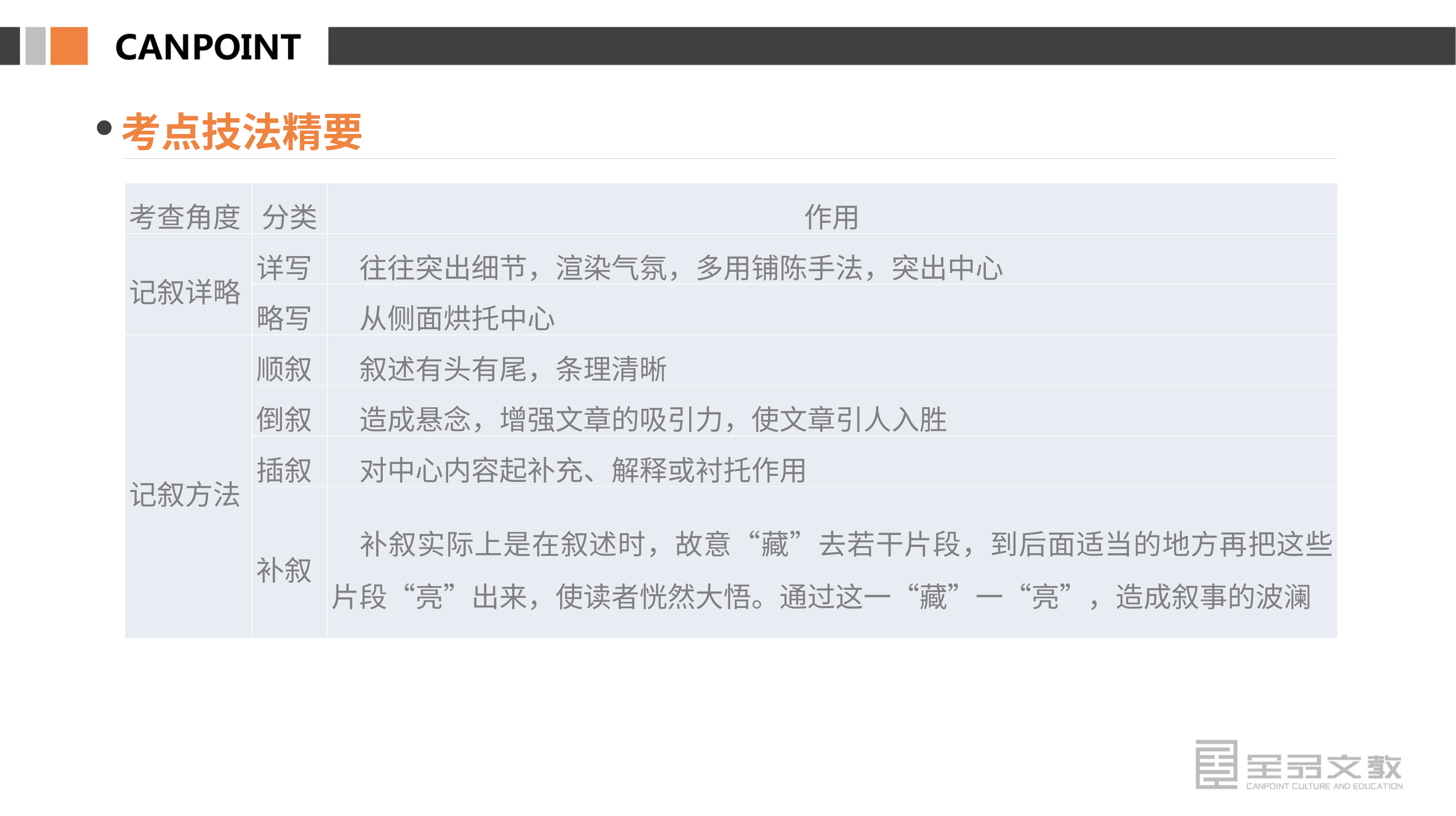

考点技法精要

| 考查角度 | 分类 | 作用 |
| --- | --- | --- |
| 记叙详略 | 详写 | 往往突出细节，渲染气氛，多用铺陈手法，突出中心 |
|  | 略写 | 从侧面烘托中心 |
| 记叙方法 | 顺叙 | 叙述有头有尾，条理清晰 |
|  | 倒叙 | 造成悬念，增强文章的吸引力，使文章引人入胜 |
|  | 插叙 | 对中心内容起补充、解释或衬托作用 |
|  | 补叙 | 补叙实际上是在叙述时，故意“藏”去若干片段，到后面适当的地方再把这些片段“亮”出来，使读者恍然大悟。通过这一“藏”一“亮”，造成叙事的波澜 |